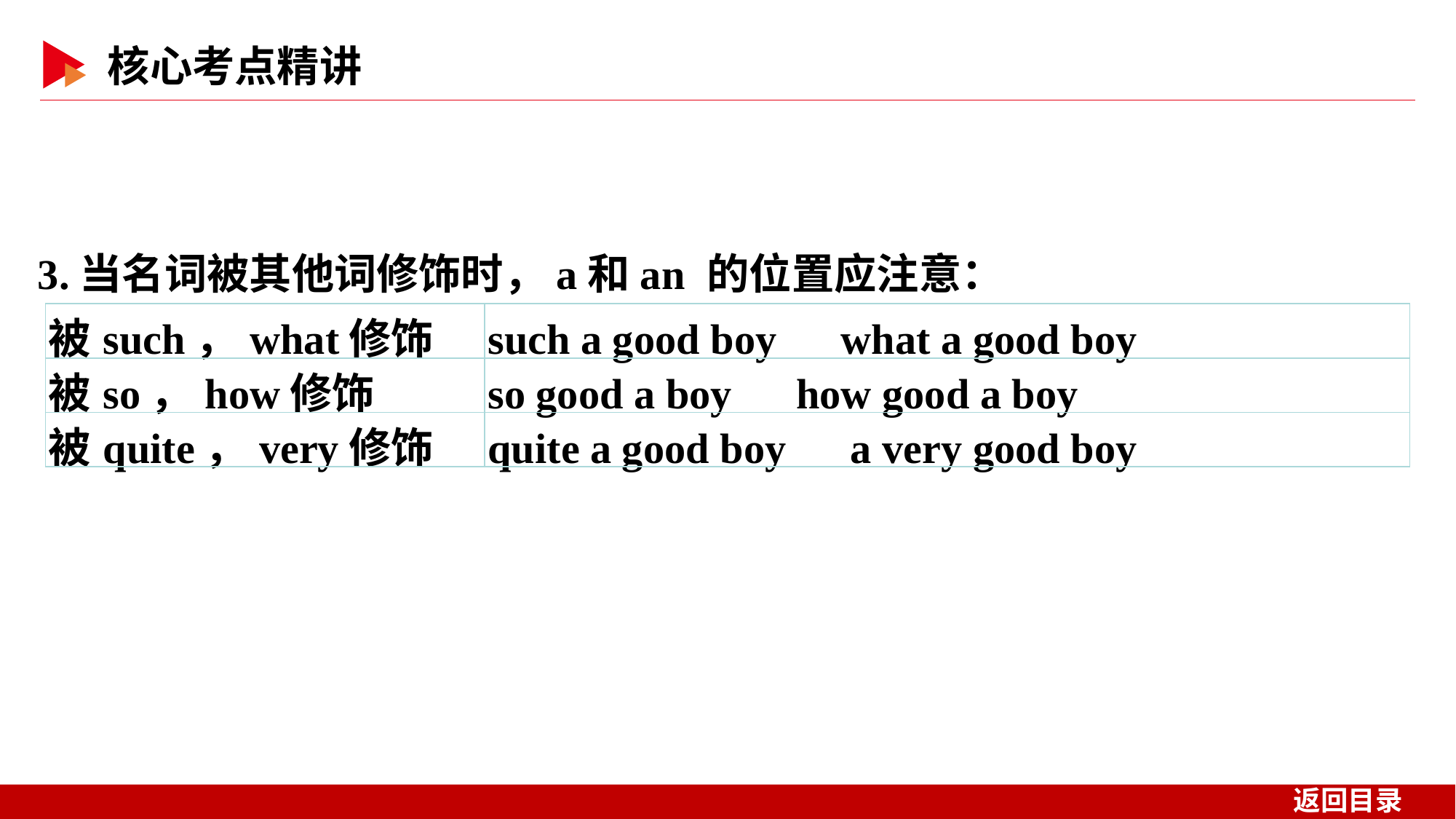

3.当名词被其他词修饰时，a和an 的位置应注意：
| 被such，what修饰 | such a good boy　what a good boy |
| --- | --- |
| 被so，how修饰 | so good a boy　how good a boy |
| 被quite，very修饰 | quite a good boy　a very good boy |